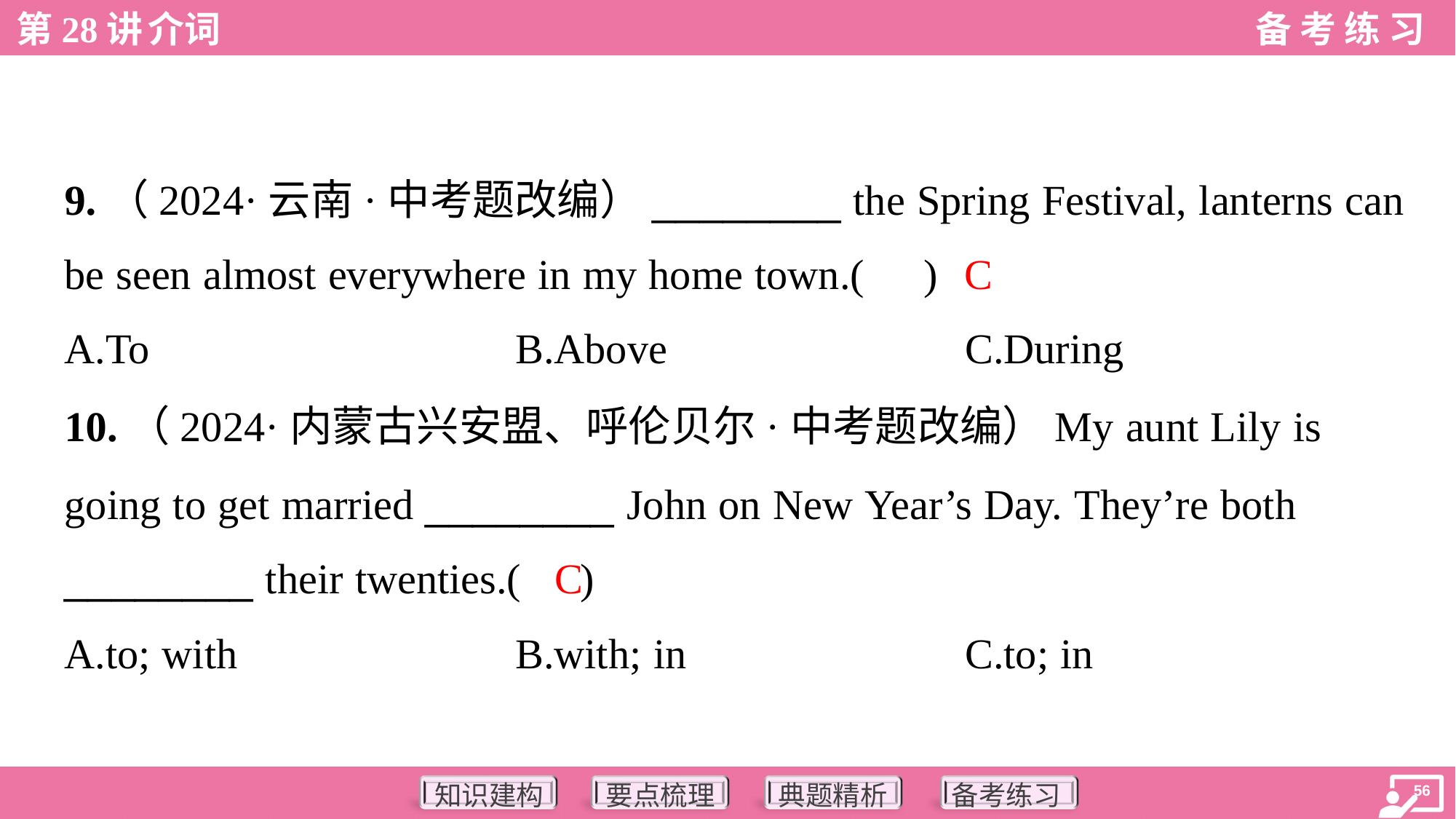

9.（2024·云南·中考题改编）________ the Spring Festival, lanterns can
be seen almost everywhere in my home town.(     )
C
A.To	B.Above	C.During
10.（2024·内蒙古兴安盟、呼伦贝尔·中考题改编）My aunt Lily is
going to get married ________ John on New Year’s Day. They’re both
________ their twenties.(     )
C
A.to; with	B.with; in	C.to; in